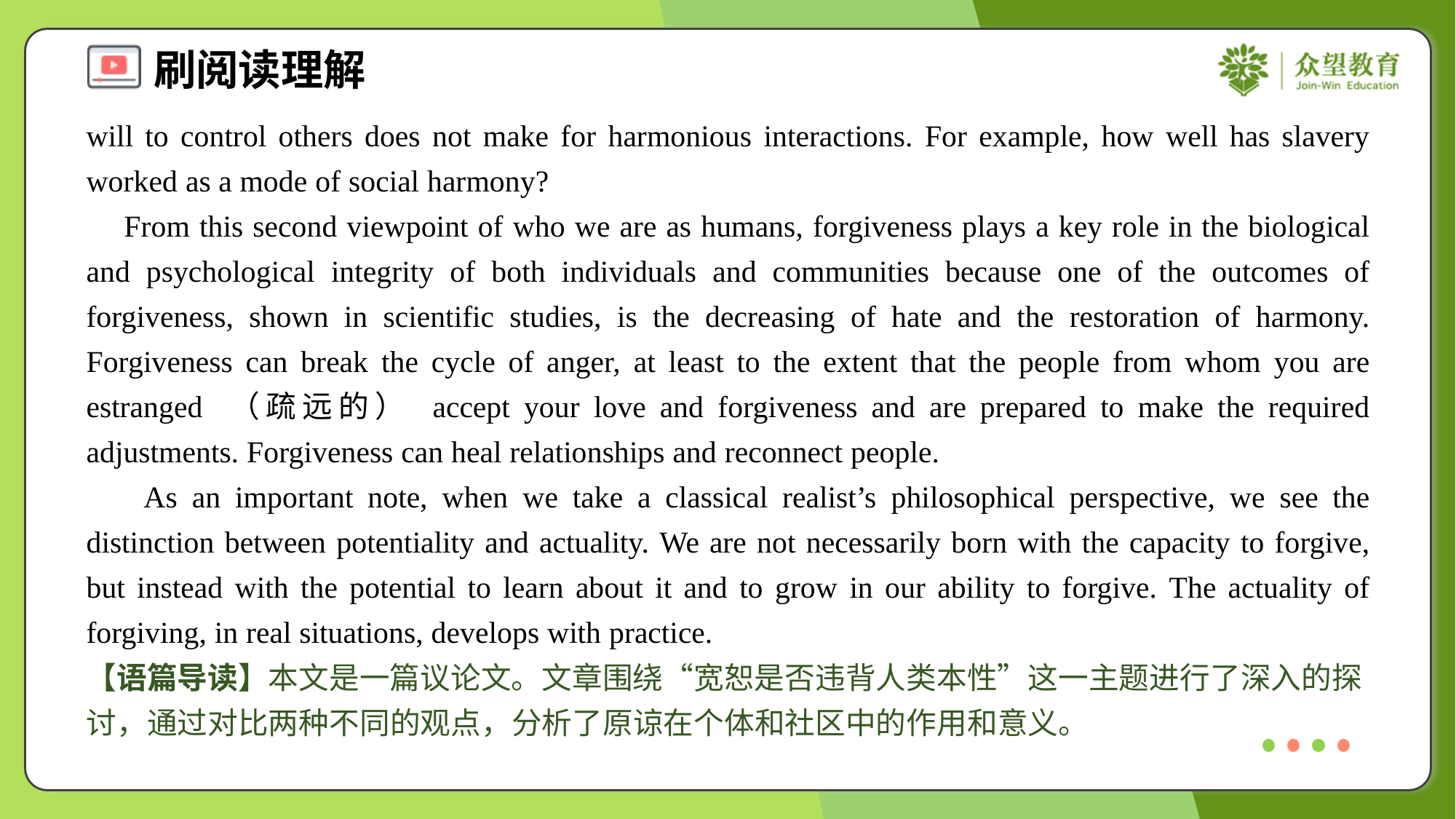

will to control others does not make for harmonious interactions. For example, how well has slavery worked as a mode of social harmony?
    From this second viewpoint of who we are as humans, forgiveness plays a key role in the biological and psychological integrity of both individuals and communities because one of the outcomes of forgiveness, shown in scientific studies, is the decreasing of hate and the restoration of harmony. Forgiveness can break the cycle of anger, at least to the extent that the people from whom you are estranged （疏远的） accept your love and forgiveness and are prepared to make the required adjustments. Forgiveness can heal relationships and reconnect people.
    As an important note, when we take a classical realist’s philosophical perspective, we see the distinction between potentiality and actuality. We are not necessarily born with the capacity to forgive, but instead with the potential to learn about it and to grow in our ability to forgive. The actuality of forgiving, in real situations, develops with practice.
【语篇导读】本文是一篇议论文。文章围绕“宽恕是否违背人类本性”这一主题进行了深入的探讨，通过对比两种不同的观点，分析了原谅在个体和社区中的作用和意义。